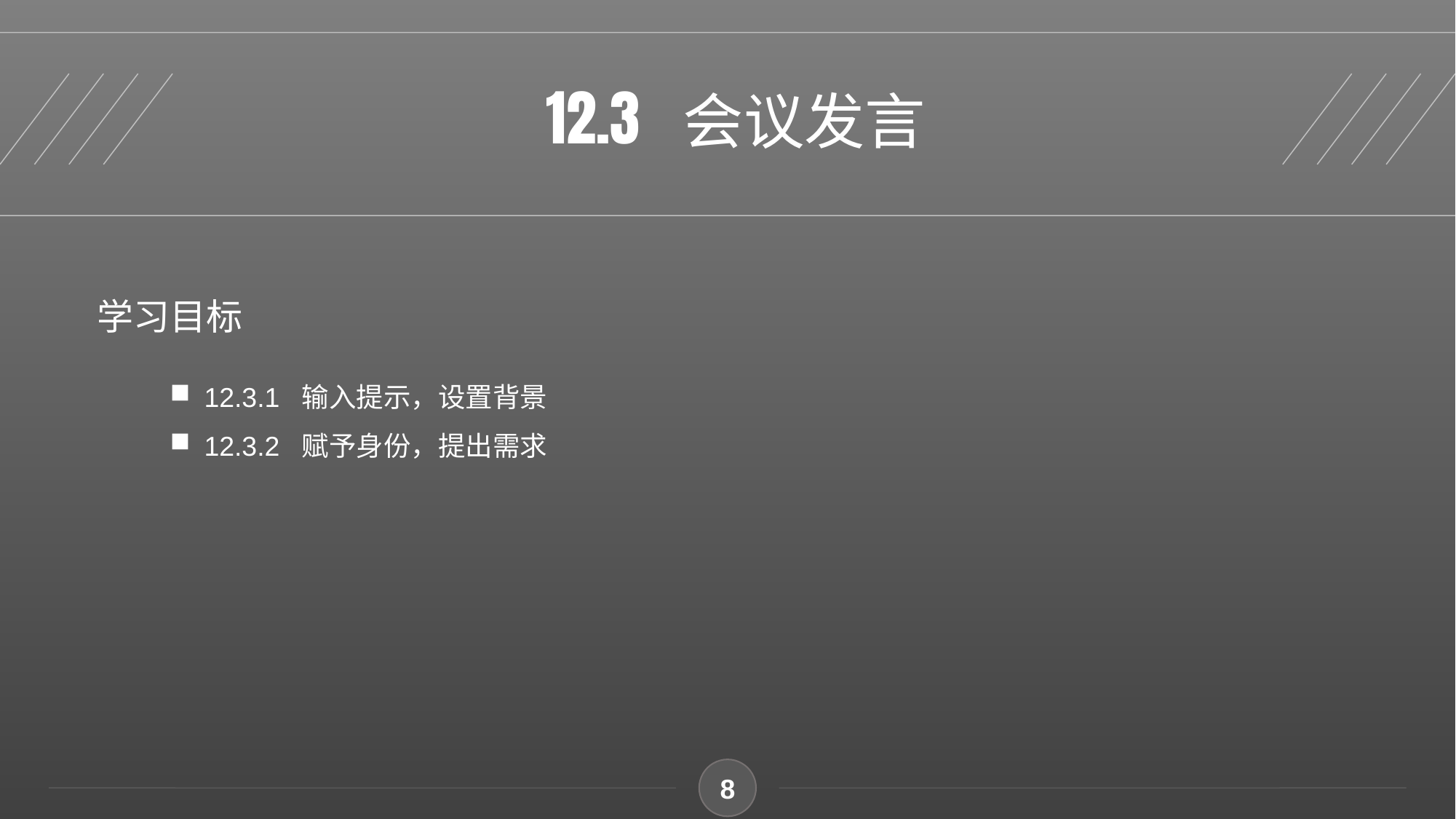

12.3  会议发言

学习目标
12.3.1  输入提示，设置背景
12.3.2  赋予身份，提出需求